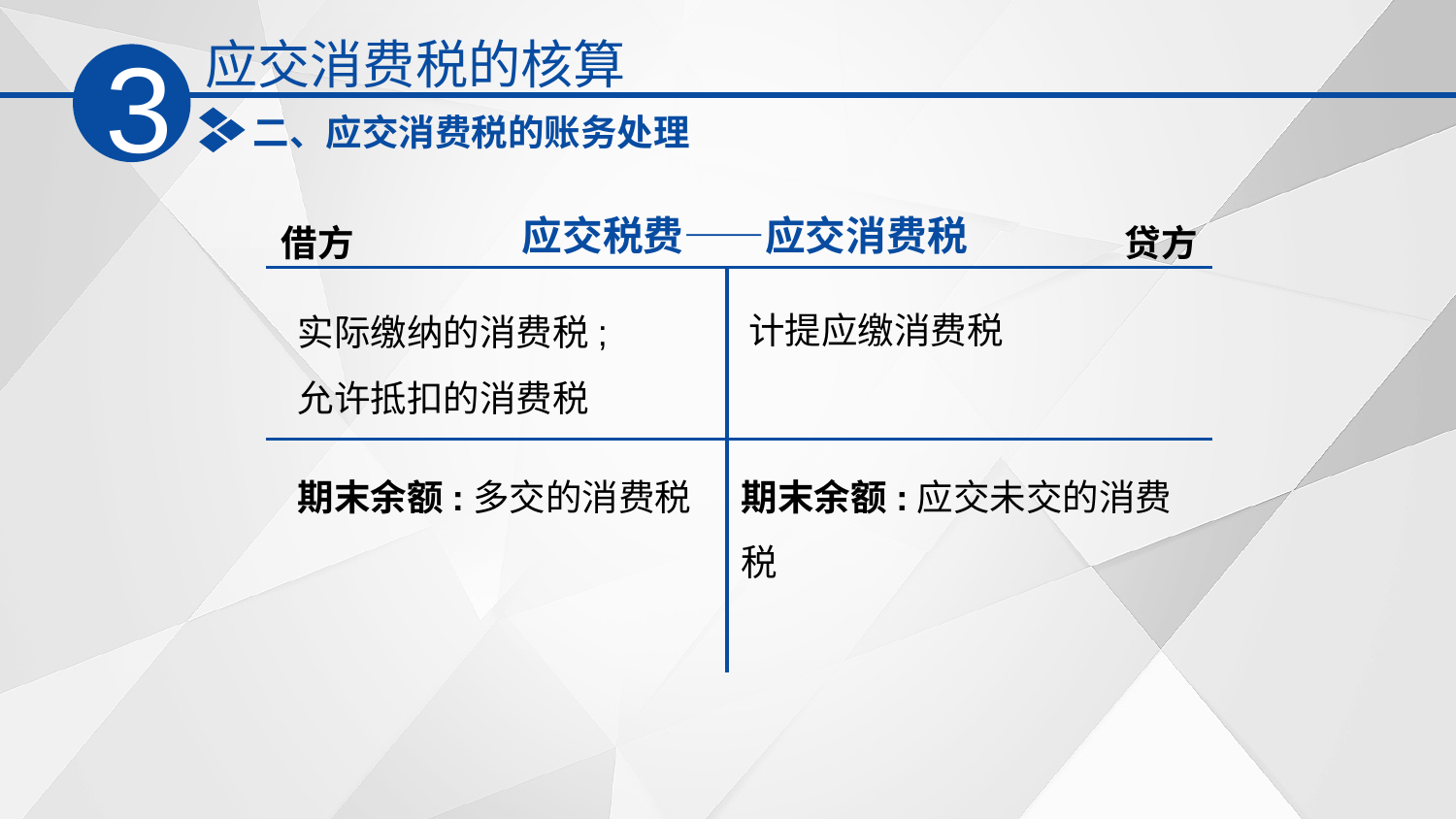

应交消费税的核算
3

二、应交消费税的账务处理

应交税费——应交消费税
借方
贷方
计提应缴消费税
实际缴纳的消费税;
允许抵扣的消费税
期末余额:多交的消费税
期末余额:应交未交的消费税